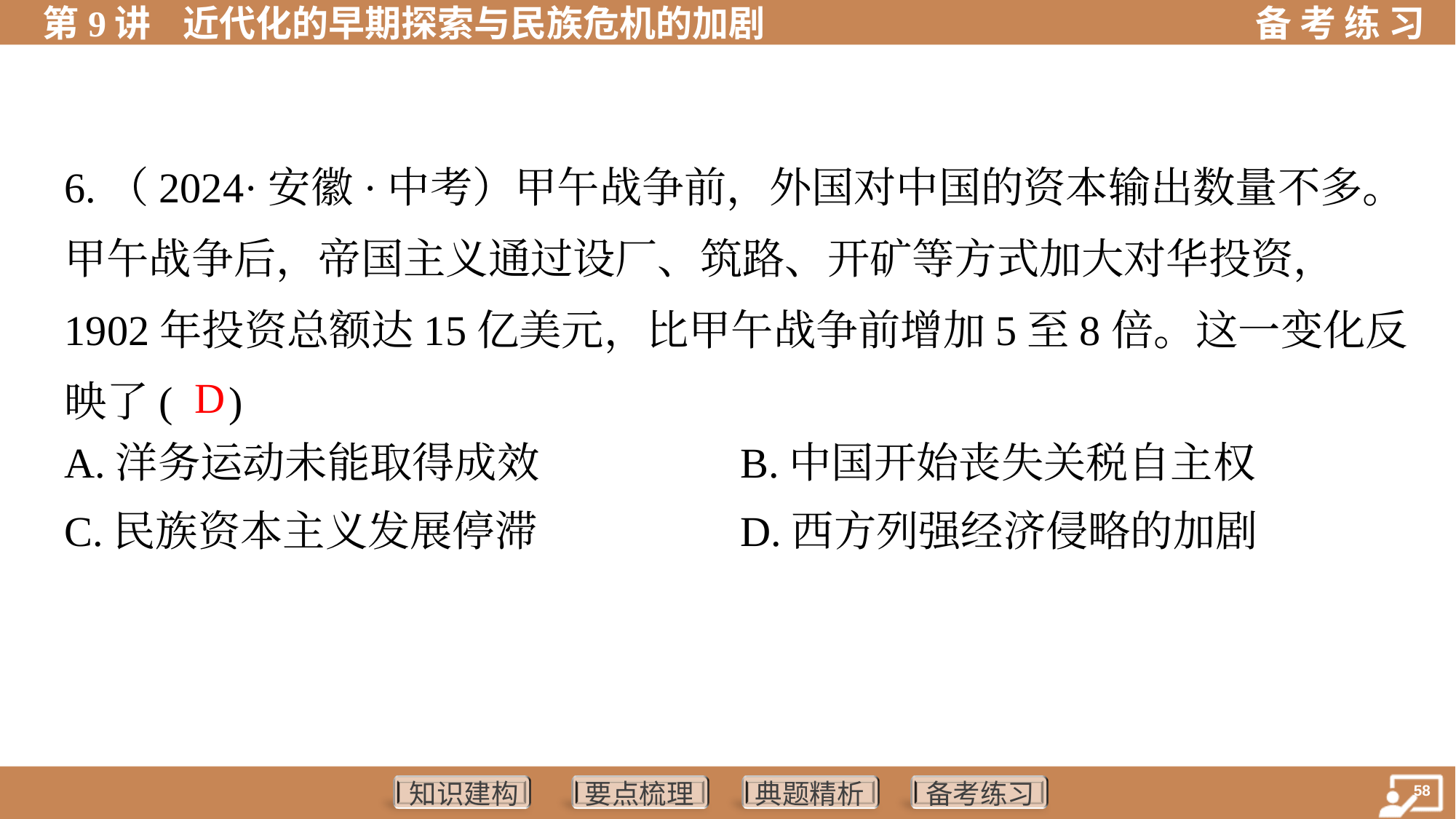

6.（2024·安徽·中考）甲午战争前，外国对中国的资本输出数量不多。
甲午战争后，帝国主义通过设厂、筑路、开矿等方式加大对华投资，
1902年投资总额达15亿美元，比甲午战争前增加5至8倍。这一变化反
映了(     )
       D
A.洋务运动未能取得成效	B.中国开始丧失关税自主权
C.民族资本主义发展停滞	D.西方列强经济侵略的加剧